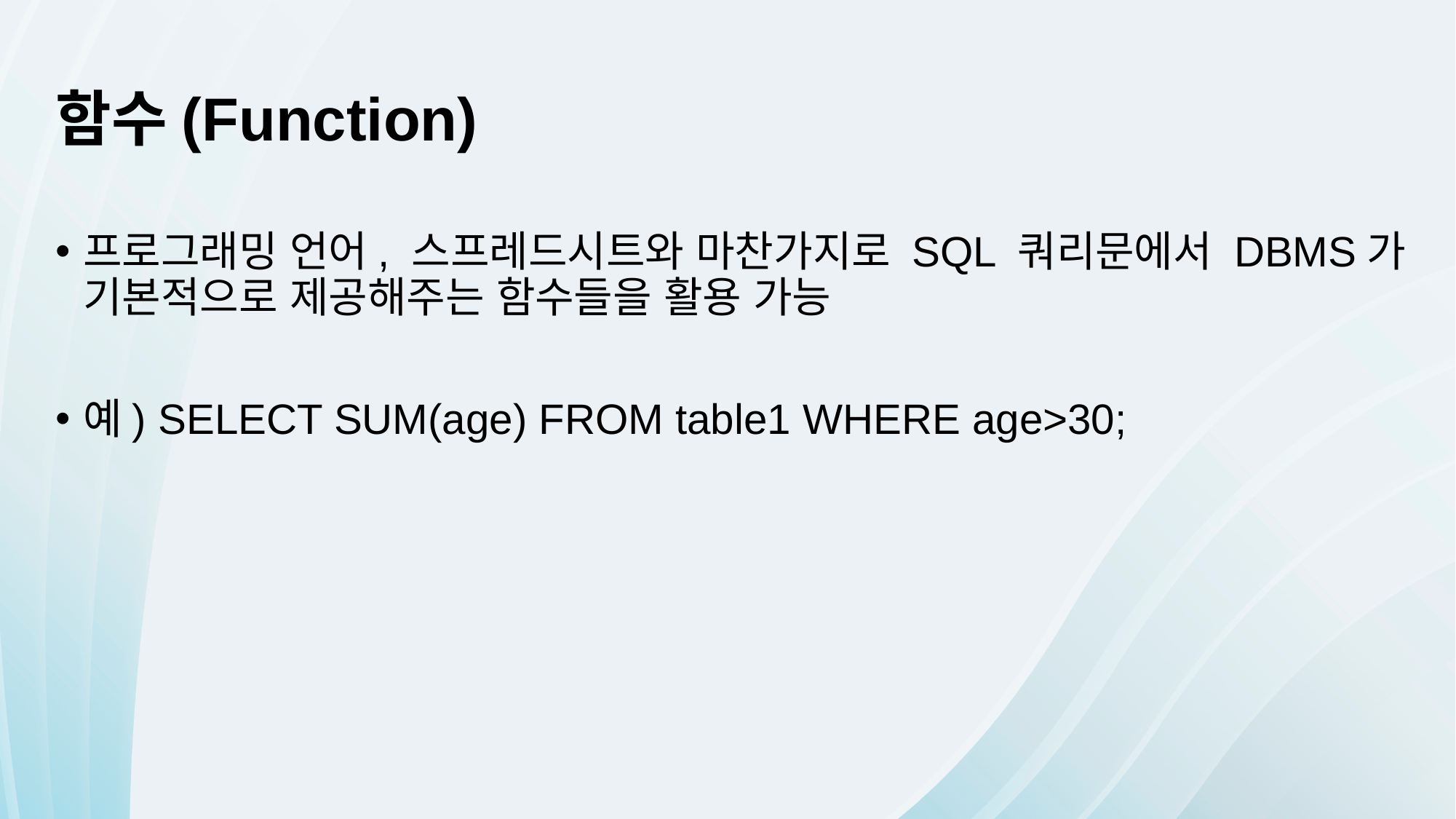

함수(Function)

프로그래밍 언어, 스프레드시트와 마찬가지로 SQL 쿼리문에서 DBMS가 기본적으로 제공해주는 함수들을 활용 가능

예) SELECT SUM(age) FROM table1 WHERE age>30;